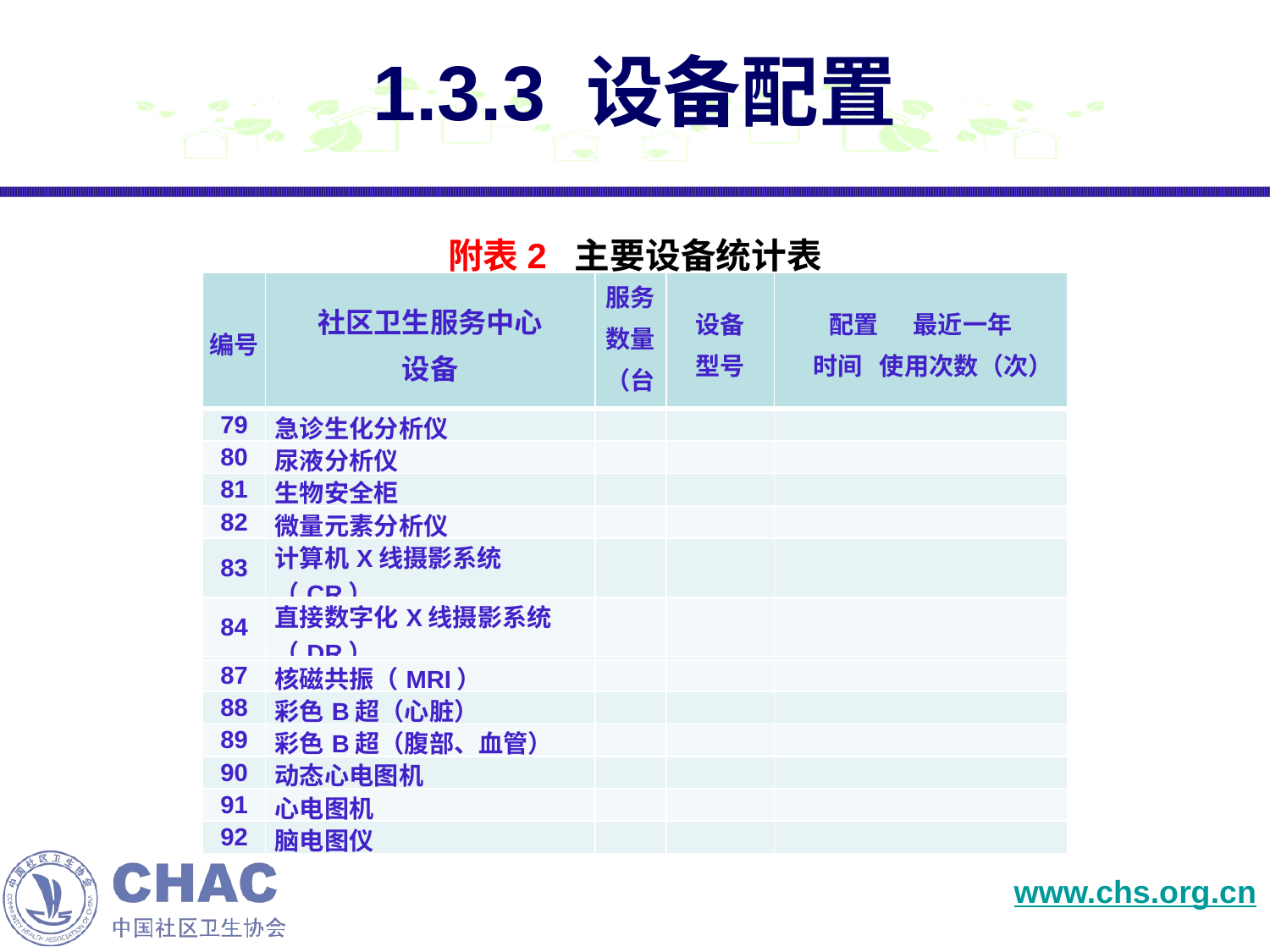

# 1.3.3 设备配置
附表2  主要设备统计表
| 编号 | 社区卫生服务中心 设备 | 服务 数量 （台） | 设备 型号 | 配置 最近一年 时间 使用次数（次） |
| --- | --- | --- | --- | --- |
| 79 | 急诊生化分析仪 |  |  |  |
| 80 | 尿液分析仪 |  |  |  |
| 81 | 生物安全柜 |  |  |  |
| 82 | 微量元素分析仪 |  |  |  |
| 83 | 计算机X线摄影系统（CR） |  |  |  |
| 84 | 直接数字化X线摄影系统（DR） |  |  |  |
| 85 | 床旁X光机 |  |  |  |
| 86 | 计算机X线断层扫描（CT） |  |  |  |
|  |  |  |  |  |
| 87 | 核磁共振（MRI） |  |  |  |
| --- | --- | --- | --- | --- |
| 88 | 彩色B超（心脏） |  |  |  |
| 89 | 彩色B超（腹部、血管） |  |  |  |
| 90 | 动态心电图机 |  |  |  |
| 91 | 心电图机 |  |  |  |
| 92 | 脑电图仪 |  |  |  |